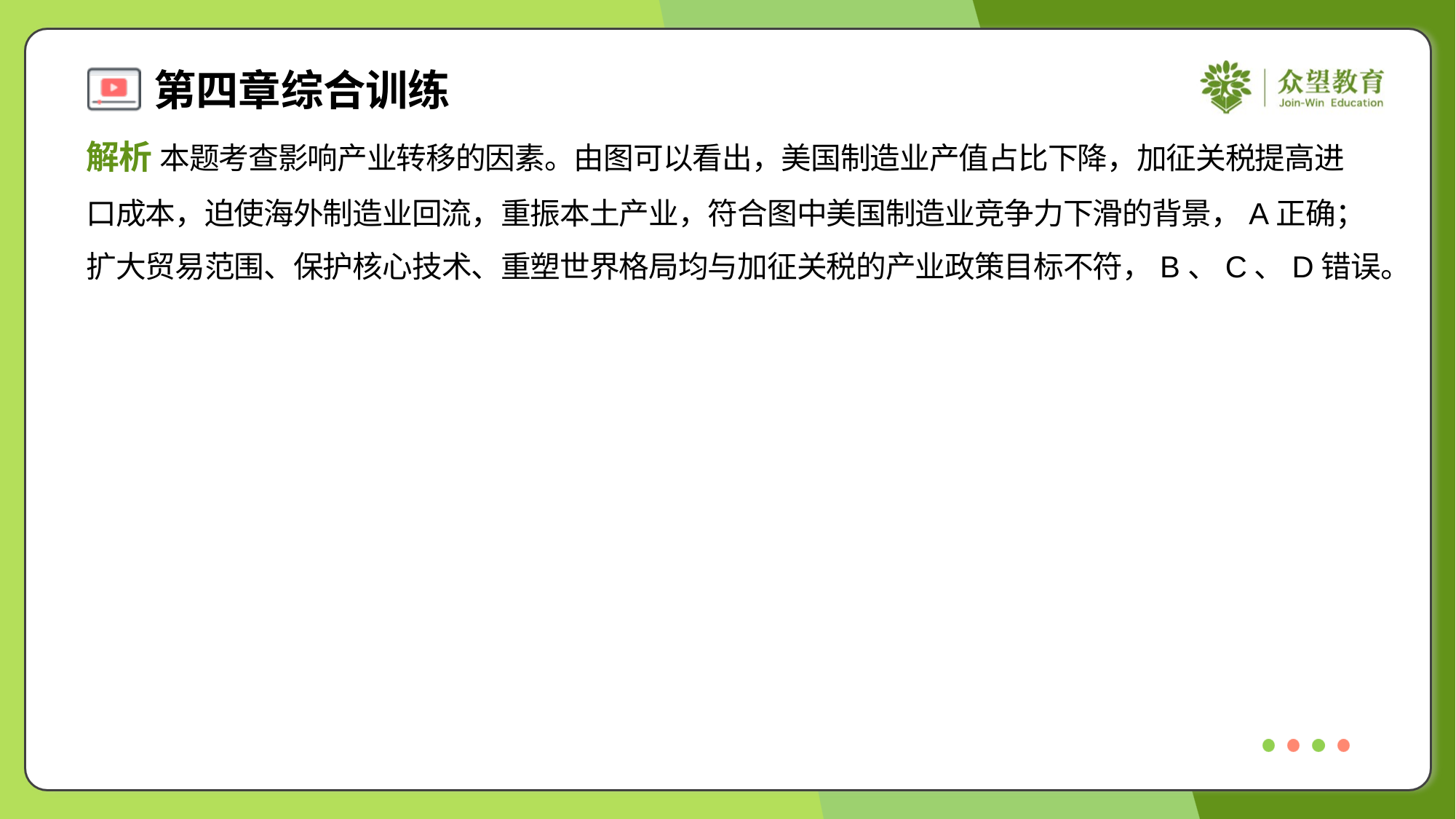

解析 本题考查影响产业转移的因素。由图可以看出，美国制造业产值占比下降，加征关税提高进
口成本，迫使海外制造业回流，重振本土产业，符合图中美国制造业竞争力下滑的背景，A正确；
扩大贸易范围、保护核心技术、重塑世界格局均与加征关税的产业政策目标不符，B、C、D错误。